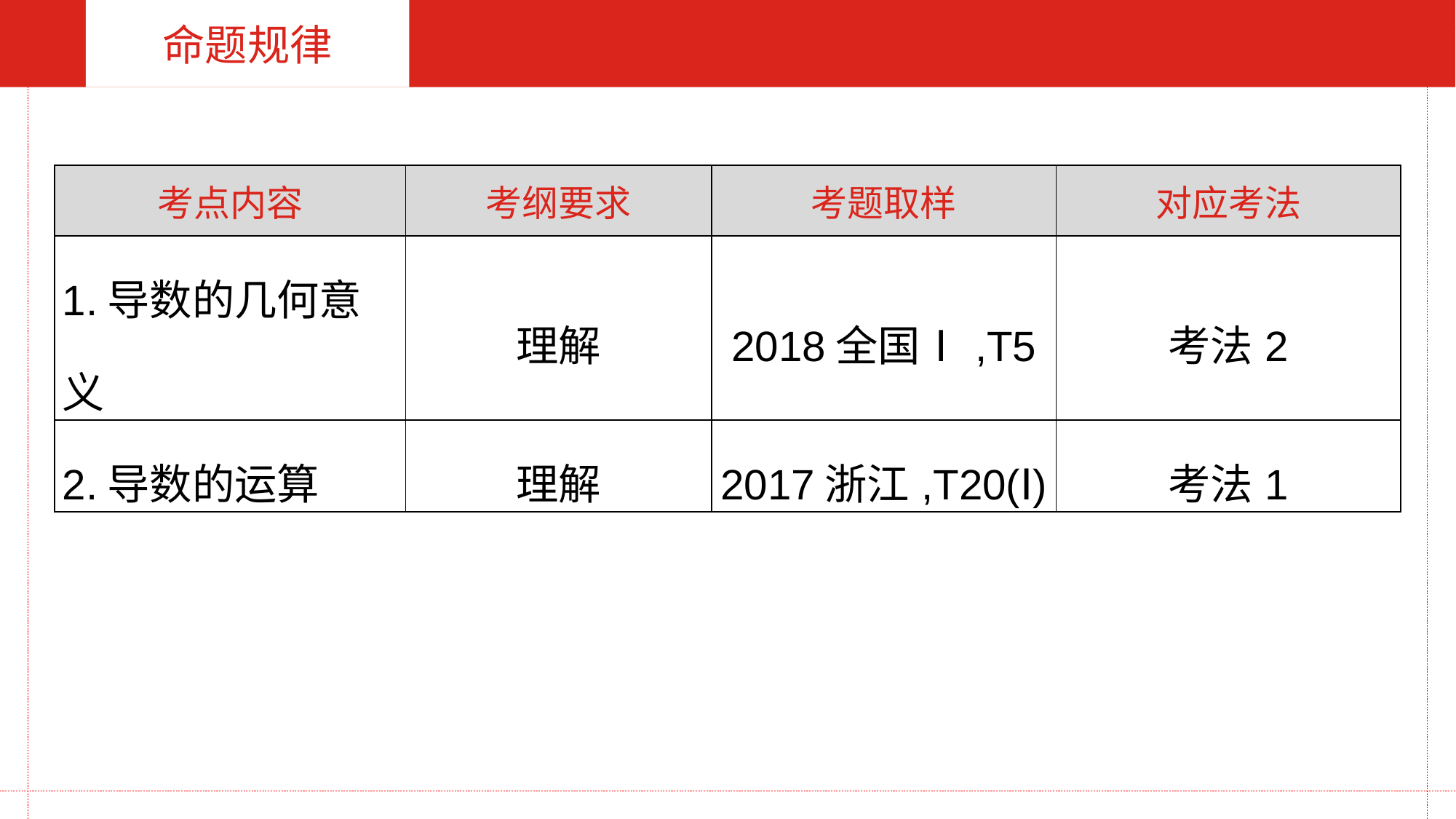

命题规律
| 考点内容 | 考纲要求 | 考题取样 | 对应考法 |
| --- | --- | --- | --- |
| 1.导数的几何意义 | 理解 | 2018全国Ⅰ,T5 | 考法2 |
| 2.导数的运算 | 理解 | 2017浙江,T20(Ⅰ) | 考法1 |